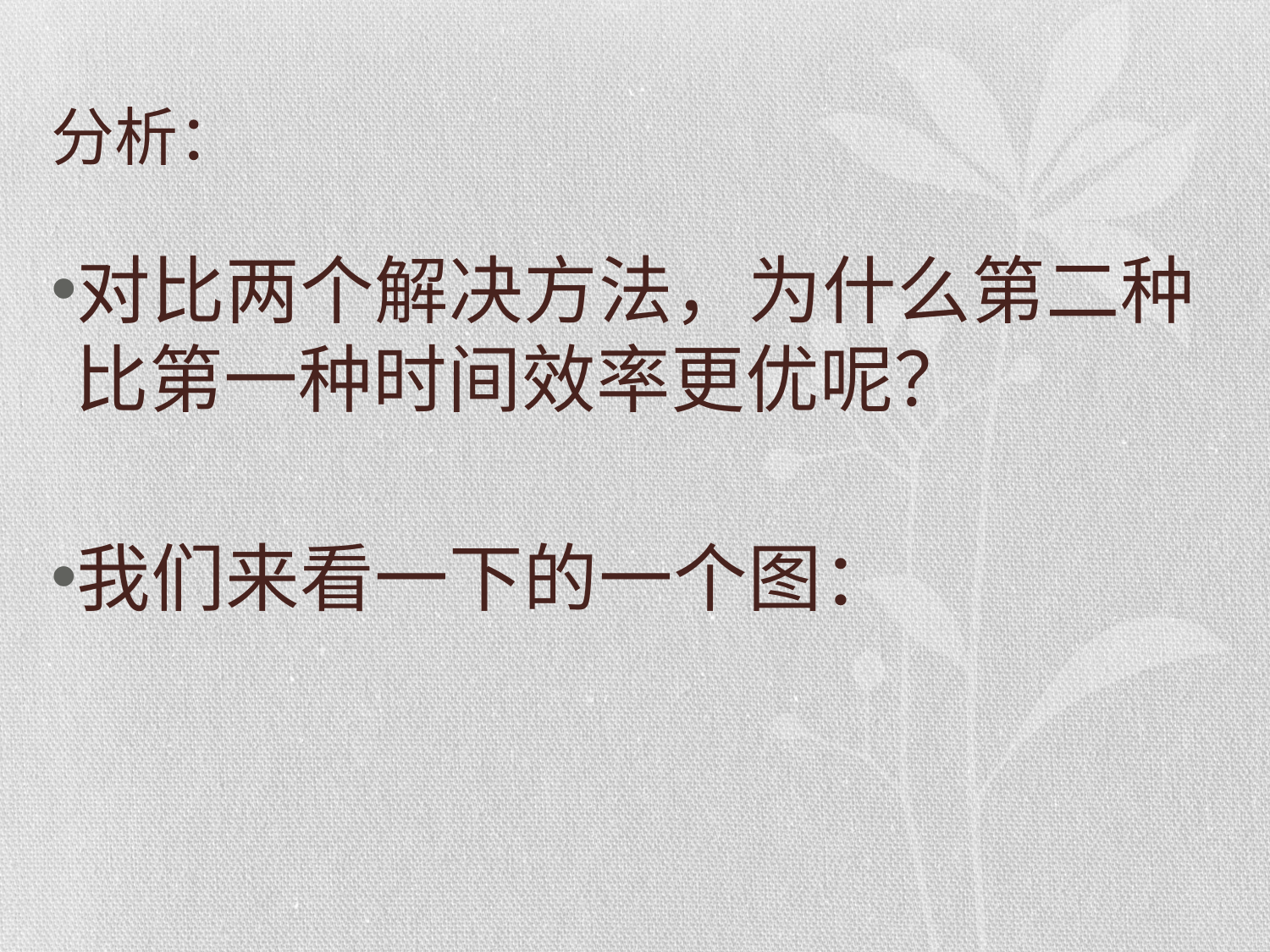

# 分析：

对比两个解决方法，为什么第二种比第一种时间效率更优呢？

我们来看一下的一个图：